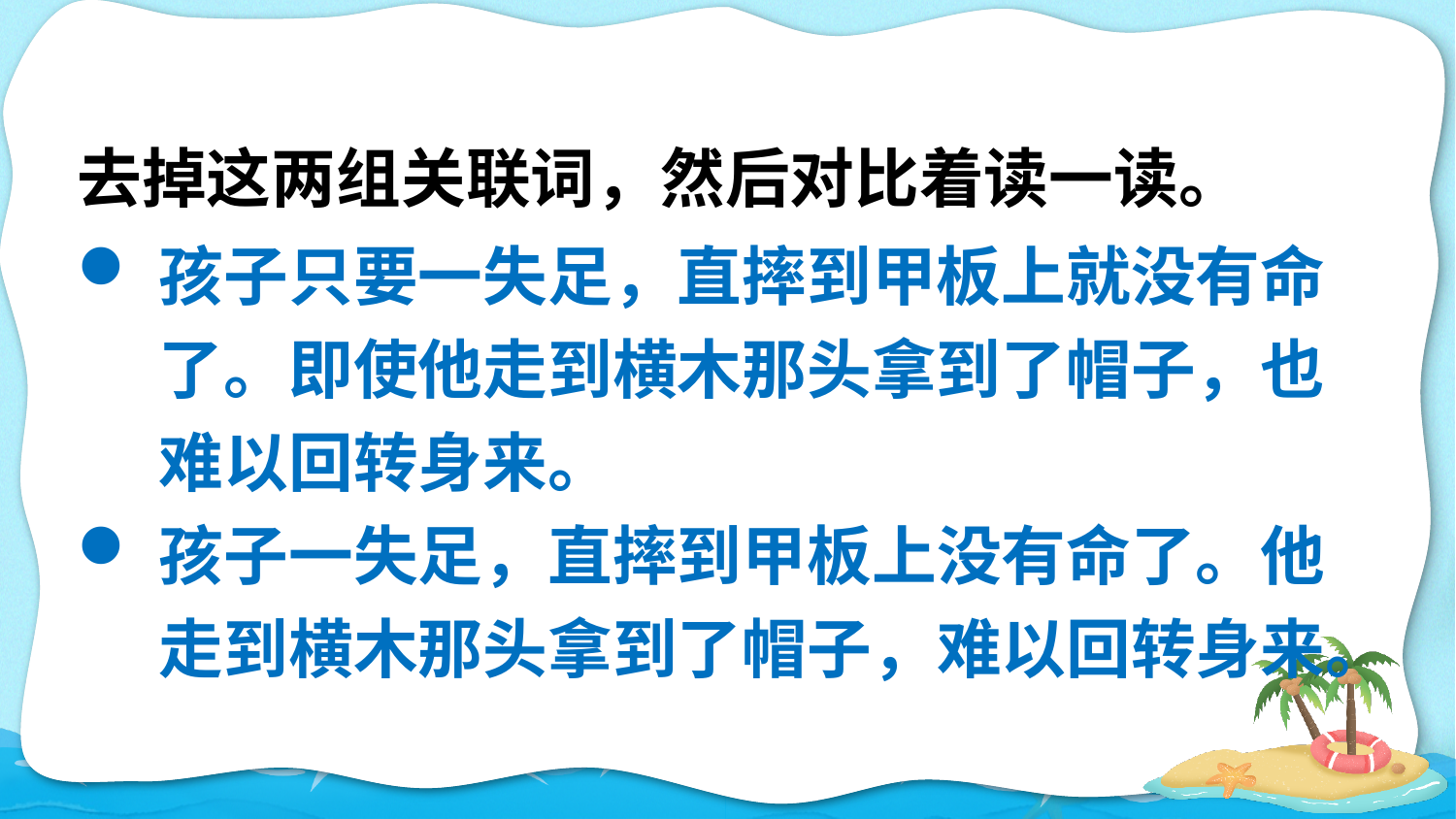

去掉这两组关联词，然后对比着读一读。
孩子只要一失足，直摔到甲板上就没有命了。即使他走到横木那头拿到了帽子，也难以回转身来。
孩子一失足，直摔到甲板上没有命了。他走到横木那头拿到了帽子，难以回转身来。